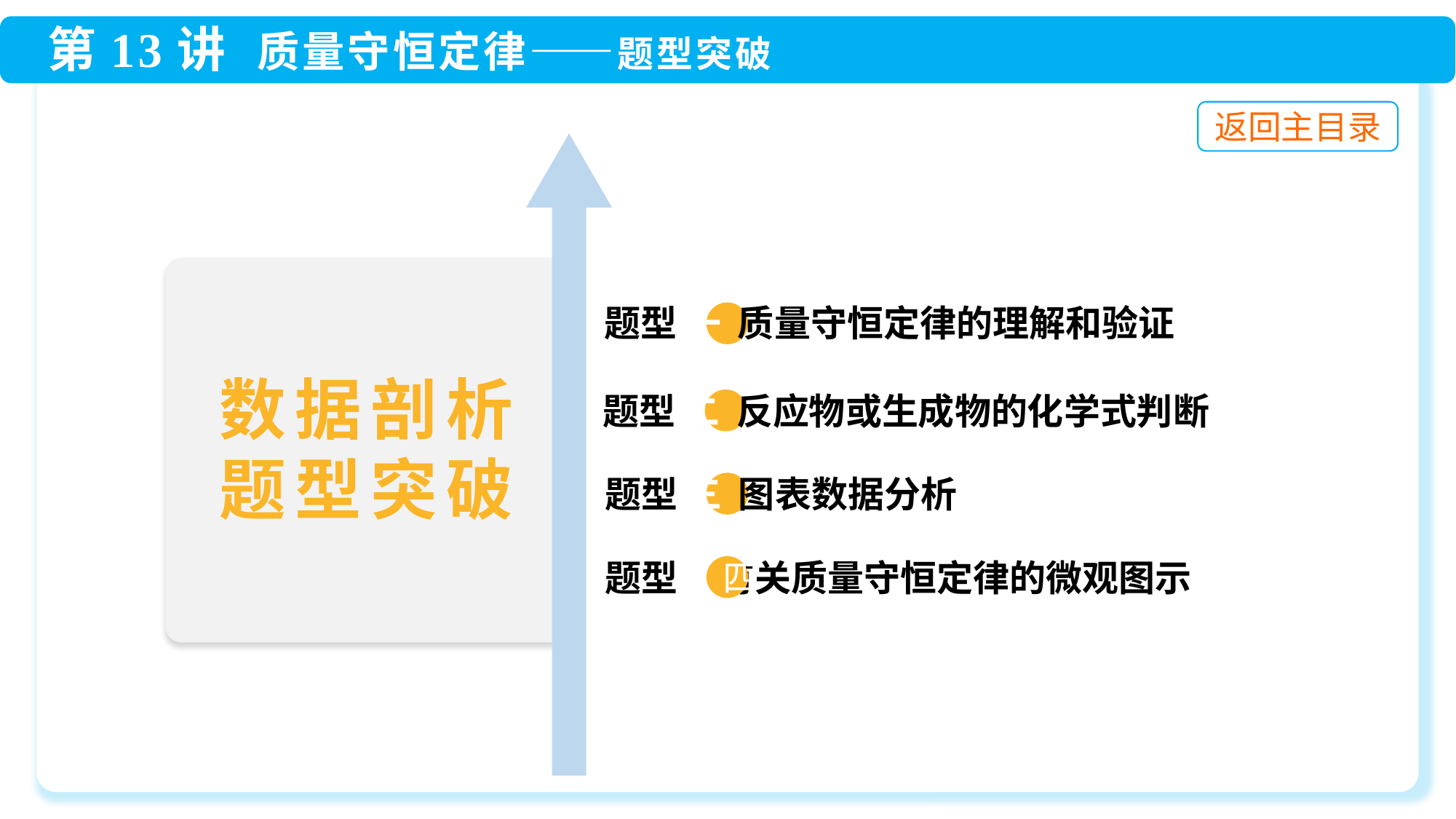

题型 一  质量守恒定律的理解和验证
  题型 二  反应物或生成物的化学式判断
  题型 三  图表数据分析
  题型     有关质量守恒定律的微观图示

数据剖析
题型突破

四